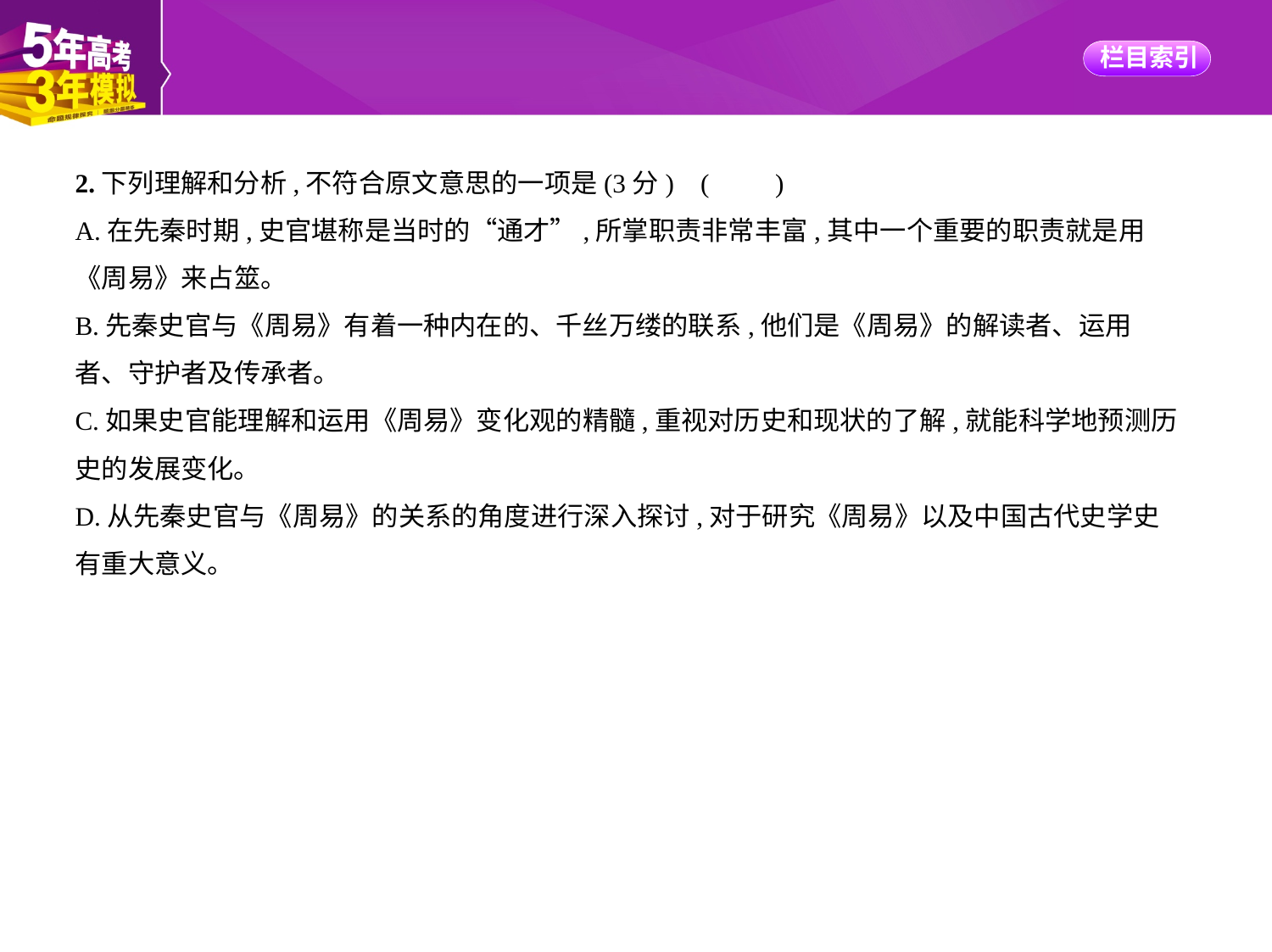

2.下列理解和分析,不符合原文意思的一项是(3分) (　　)
A.在先秦时期,史官堪称是当时的“通才”,所掌职责非常丰富,其中一个重要的职责就是用
《周易》来占筮。
B.先秦史官与《周易》有着一种内在的、千丝万缕的联系,他们是《周易》的解读者、运用
者、守护者及传承者。
C.如果史官能理解和运用《周易》变化观的精髓,重视对历史和现状的了解,就能科学地预测历
史的发展变化。
D.从先秦史官与《周易》的关系的角度进行深入探讨,对于研究《周易》以及中国古代史学史
有重大意义。